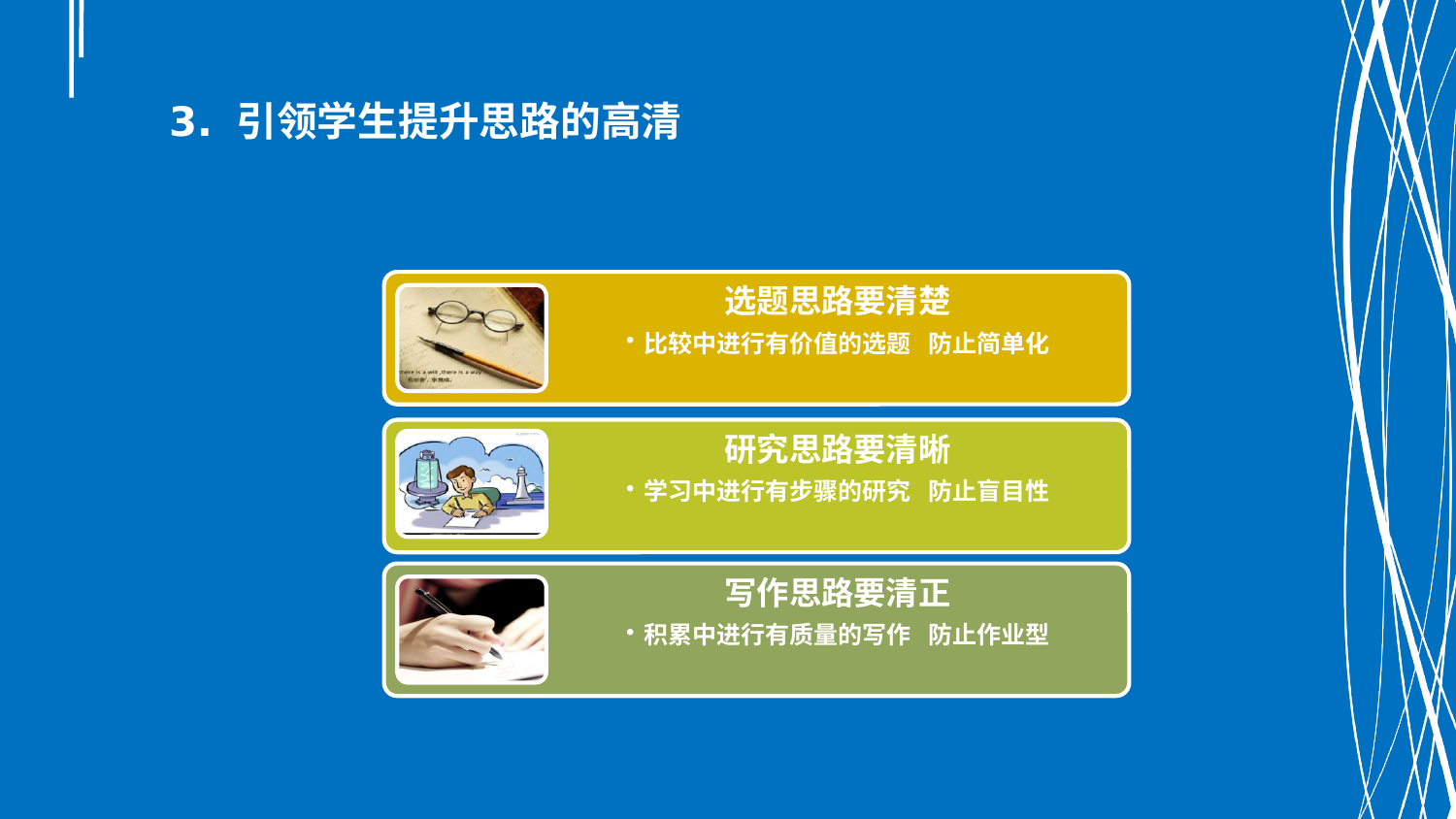

3. 引领学生提升思路的高清
选题思路要清楚
比较中进行有价值的选题   防止简单化
研究思路要清晰
学习中进行有步骤的研究   防止盲目性
写作思路要清正
积累中进行有质量的写作   防止作业型